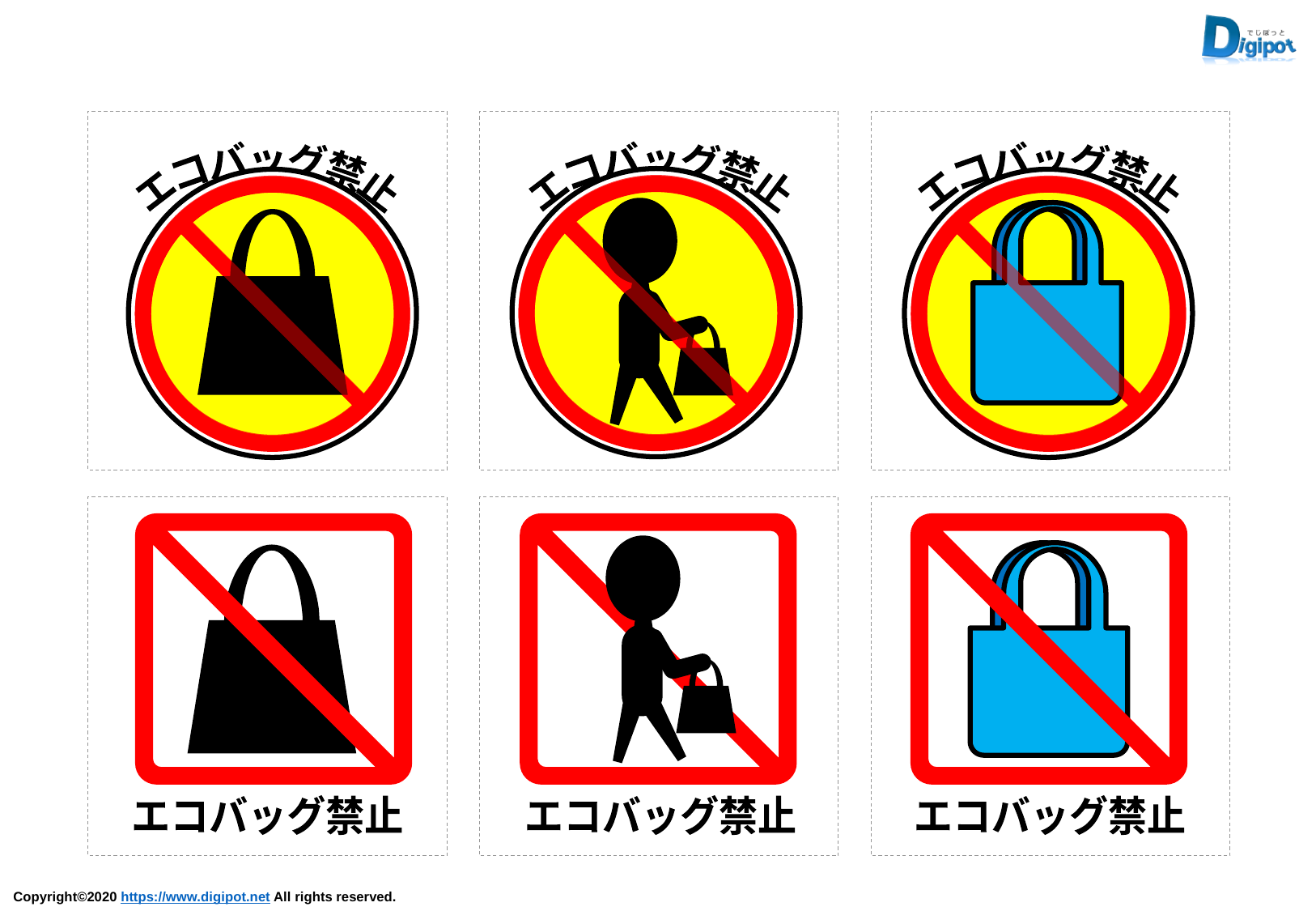

エコバッグ禁止

エコバッグ禁止

エコバッグ禁止

エコバッグ禁止

エコバッグ禁止

エコバッグ禁止